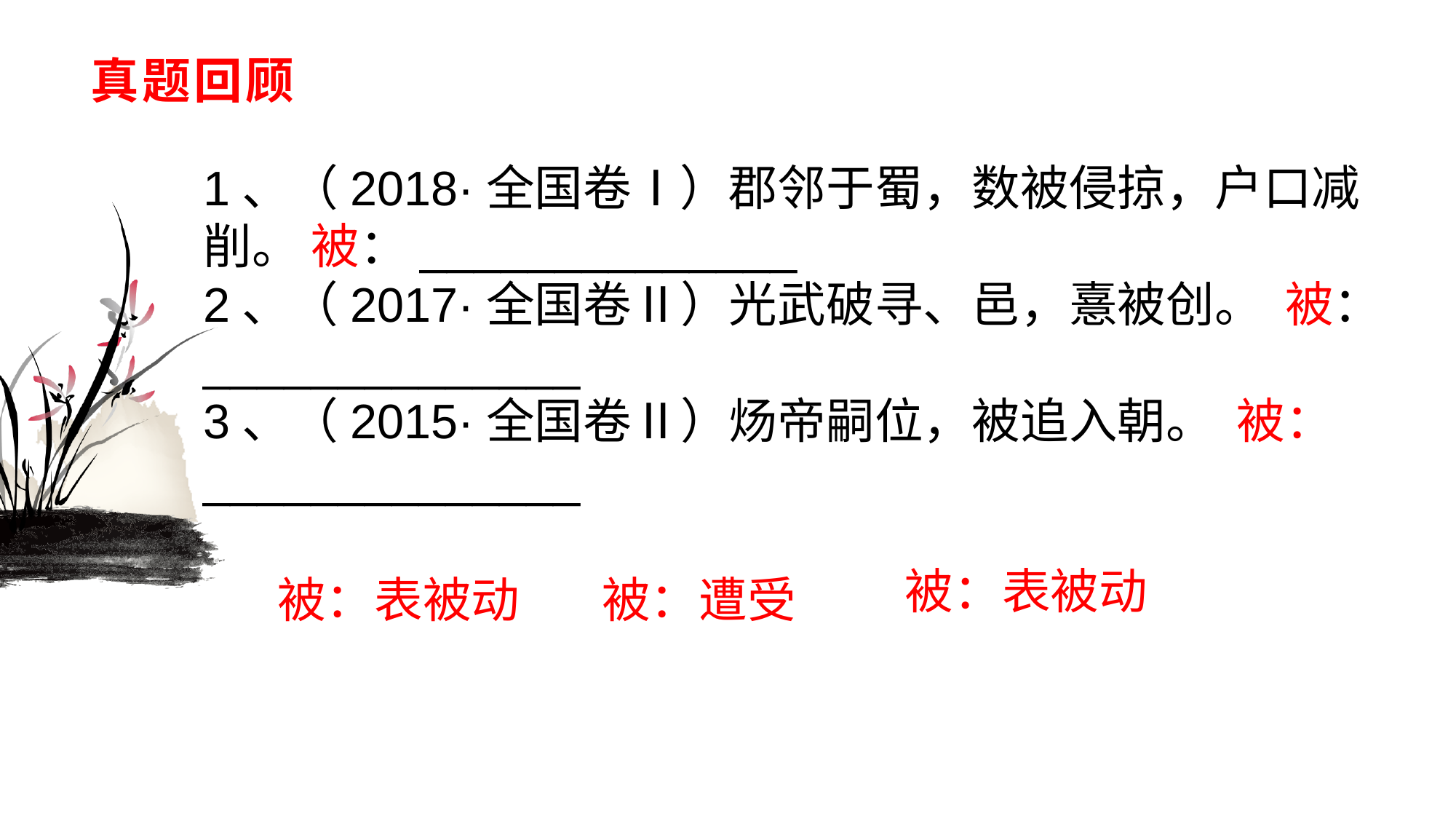

# 真题回顾
1、（2018·全国卷Ⅰ）郡邻于蜀，数被侵掠，户口减削。 被：______________
2、（2017·全国卷Ⅱ）光武破寻、邑，憙被创。  被：______________
3、（2015·全国卷Ⅱ）炀帝嗣位，被追入朝。  被：______________
被：表被动
被：表被动
被：遭受